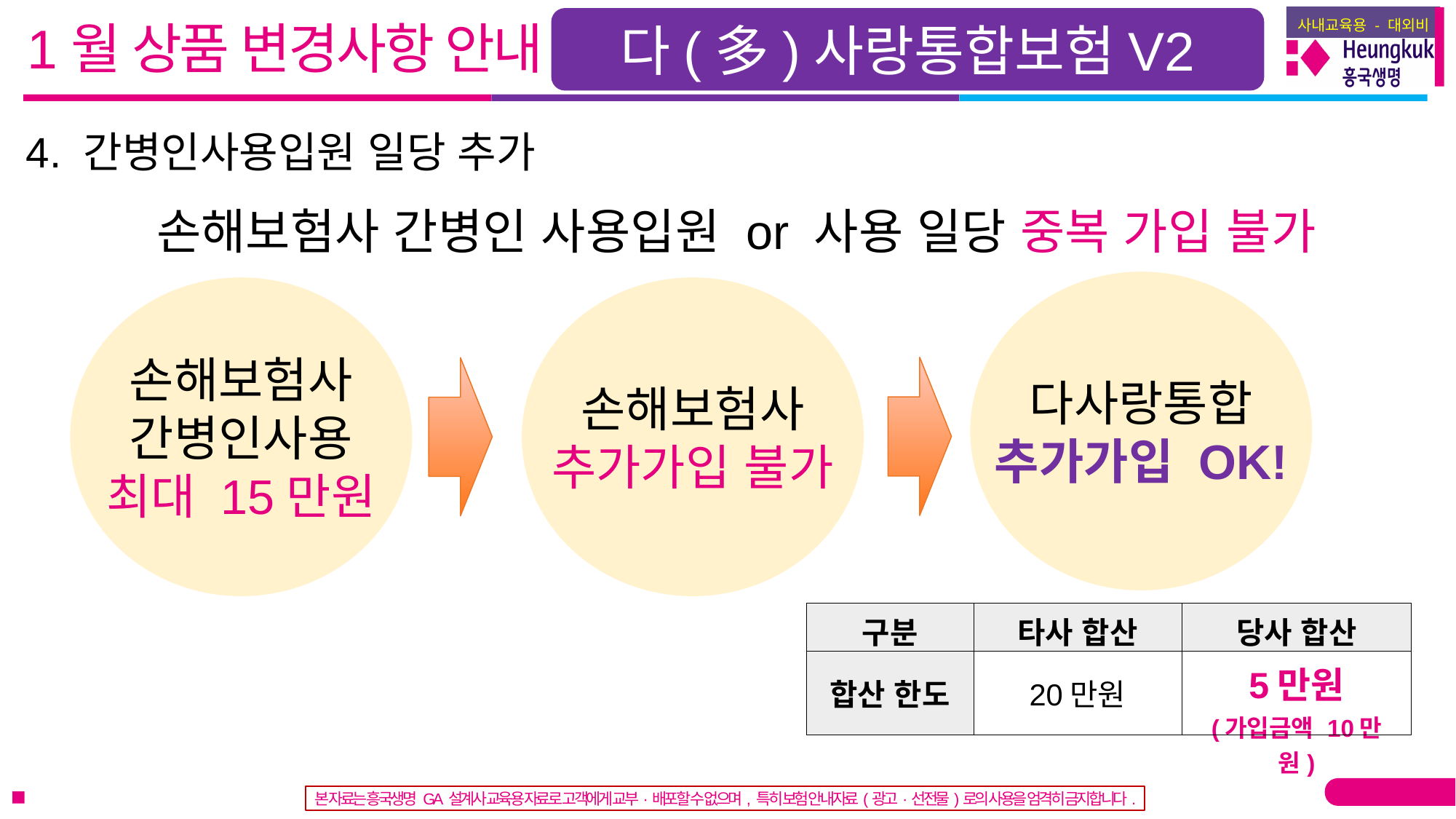

1월 상품 변경사항 안내
다(多)사랑통합보험V2
4. 간병인사용입원 일당 추가
손해보험사 간병인 사용입원 or 사용 일당 중복 가입 불가
다사랑통합
추가가입 OK!
손해보험사
추가가입 불가
손해보험사
간병인사용
최대 15만원

| 구분 | 타사 합산 | 당사 합산 |
| --- | --- | --- |
| 합산 한도 | 20만원 | 5만원 (가입금액 10만원) |